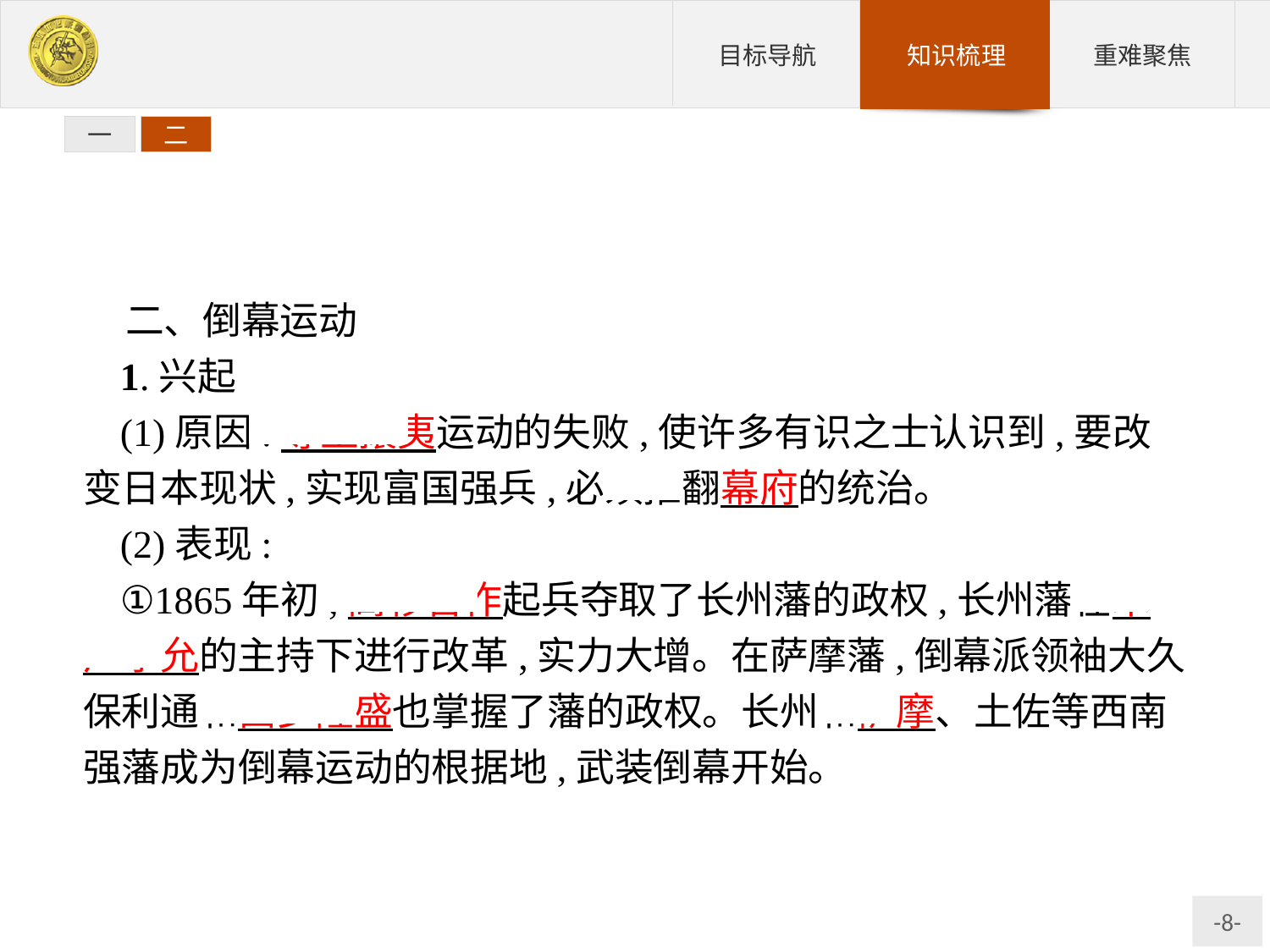

一
二
二、倒幕运动
1.兴起
(1)原因:尊王攘夷运动的失败,使许多有识之士认识到,要改变日本现状,实现富国强兵,必须推翻幕府的统治。
(2)表现:
①1865年初,高杉晋作起兵夺取了长州藩的政权,长州藩在木户孝允的主持下进行改革,实力大增。在萨摩藩,倒幕派领袖大久保利通和西乡隆盛也掌握了藩的政权。长州和萨摩、土佐等西南强藩成为倒幕运动的根据地,武装倒幕开始。